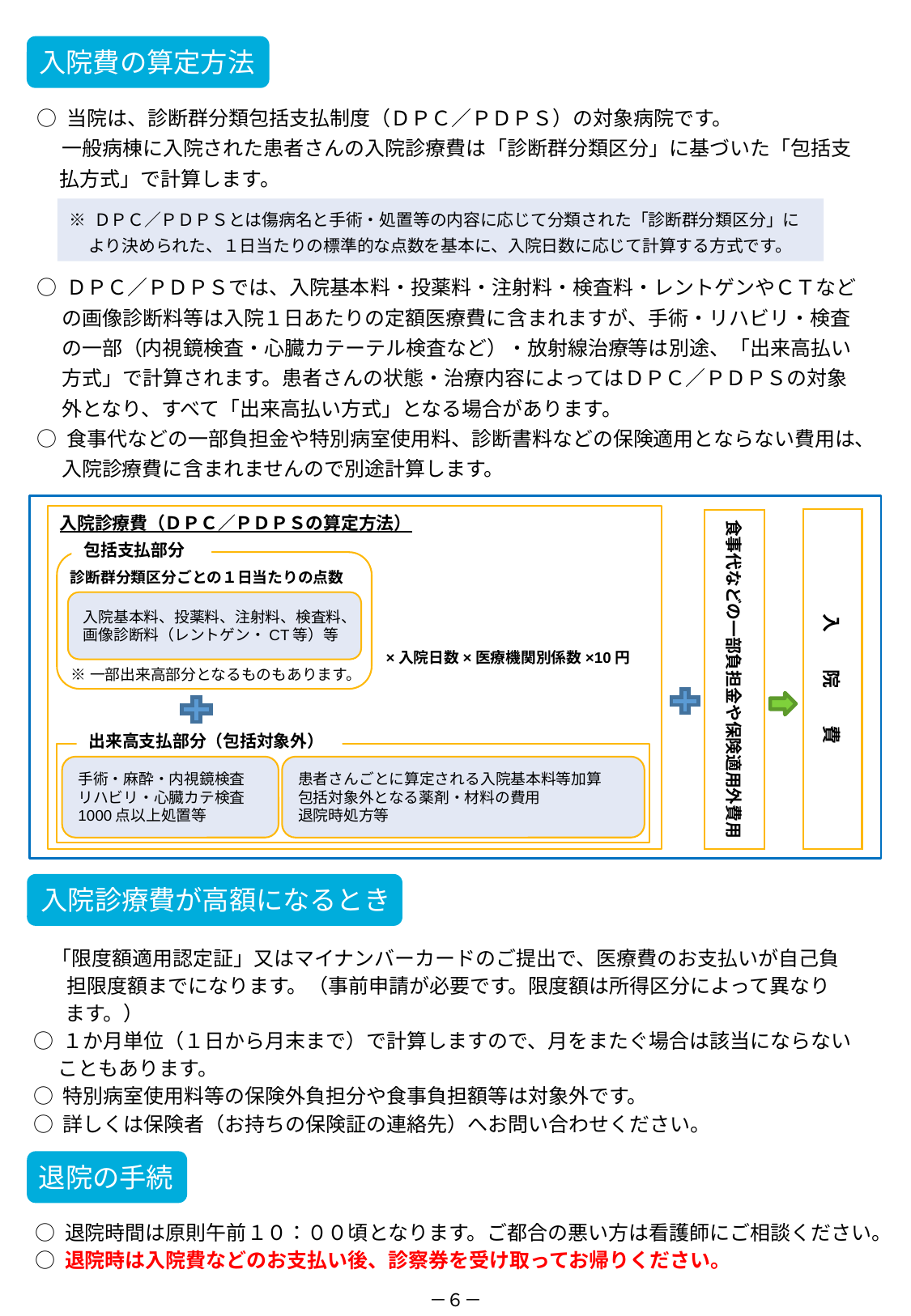

入院費の算定方法
○ 当院は、診断群分類包括支払制度（ＤＰＣ／ＰＤＰＳ）の対象病院です。
　 一般病棟に入院された患者さんの入院診療費は「診断群分類区分」に基づいた「包括支
    払方式」で計算します。
※ ＤＰＣ／ＰＤＰＳとは傷病名と手術・処置等の内容に応じて分類された「診断群分類区分」に
    より決められた、１日当たりの標準的な点数を基本に、入院日数に応じて計算する方式です。
○ ＤＰＣ／ＰＤＰＳでは、入院基本料・投薬料・注射料・検査料・レントゲンやＣＴなど
　 の画像診断料等は入院１日あたりの定額医療費に含まれますが、手術・リハビリ・検査
　 の一部（内視鏡検査・心臓カテーテル検査など）・放射線治療等は別途、「出来高払い
　 方式」で計算されます。患者さんの状態・治療内容によってはＤＰＣ／ＰＤＰＳの対象
　 外となり、すべて「出来高払い方式」となる場合があります。
○ 食事代などの一部負担金や特別病室使用料、診断書料などの保険適用とならない費用は、
　 入院診療費に含まれませんので別途計算します。

入院診療費（ＤＰＣ／ＰＤＰＳの算定方法）
入　　院　　費
食事代などの一部負担金や保険適用外費用
包括支払部分

※一部出来高部分となるものもあります。

診断群分類区分ごとの１日当たりの点数
入院基本料、投薬料、注射料、検査料、
画像診断料（レントゲン・CT等）等
×入院日数×医療機関別係数×10円
※一部出来高部分となるものもあります。

出来高支払部分（包括対象外）

手術・麻酔・内視鏡検査
リハビリ・心臓カテ検査
1000点以上処置等
患者さんごとに算定される入院基本料等加算
包括対象外となる薬剤・材料の費用
退院時処方等

入院診療費が高額になるとき
   「限度額適用認定証」又はマイナンバーカードのご提出で、医療費のお支払いが自己負
　   担限度額までになります。（事前申請が必要です。限度額は所得区分によって異なり
      ます。）
○ １か月単位（１日から月末まで）で計算しますので、月をまたぐ場合は該当にならない
　 こともあります。
○ 特別病室使用料等の保険外負担分や食事負担額等は対象外です。
○ 詳しくは保険者（お持ちの保険証の連絡先）へお問い合わせください。

退院の手続
○ 退院時間は原則午前１０：００頃となります。ご都合の悪い方は看護師にご相談ください。
○ 退院時は入院費などのお支払い後、診察券を受け取ってお帰りください。
－６－